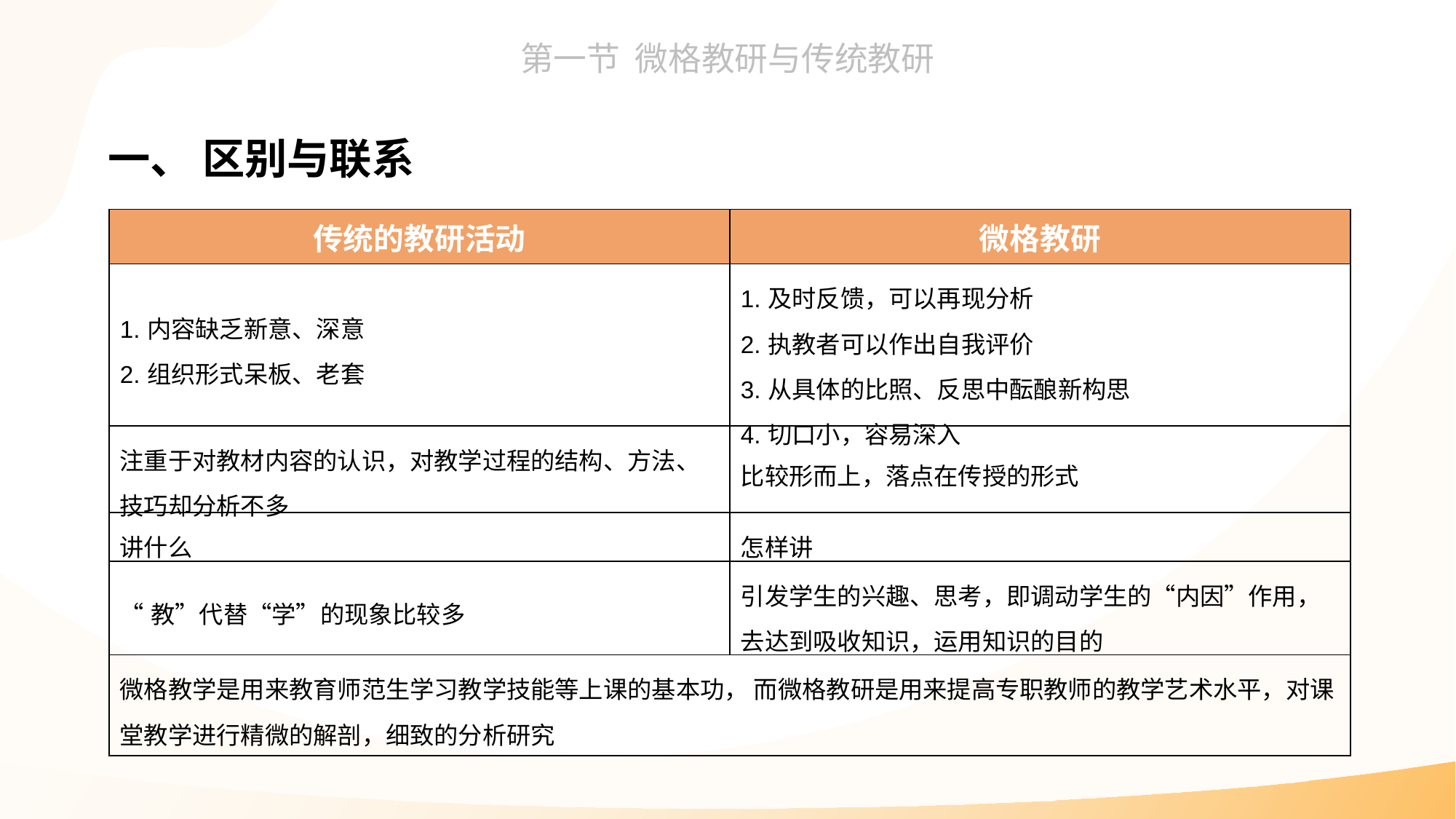

一、 区别与联系
| 传统的教研活动 | 微格教研 |
| --- | --- |
| 内容缺乏新意、深意 组织形式呆板、老套 | 及时反馈，可以再现分析 执教者可以作出自我评价 从具体的比照、反思中酝酿新构思 切口小，容易深入 |
| 注重于对教材内容的认识，对教学过程的结构、方法、技巧却分析不多 | 比较形而上，落点在传授的形式 |
| 讲什么 | 怎样讲 |
| “教”代替“学”的现象比较多 | 引发学生的兴趣、思考，即调动学生的“内因”作用，去达到吸收知识，运用知识的目的 |
| 微格教学是用来教育师范生学习教学技能等上课的基本功， 而微格教研是用来提高专职教师的教学艺术水平，对课堂教学进行精微的解剖，细致的分析研究 |  |